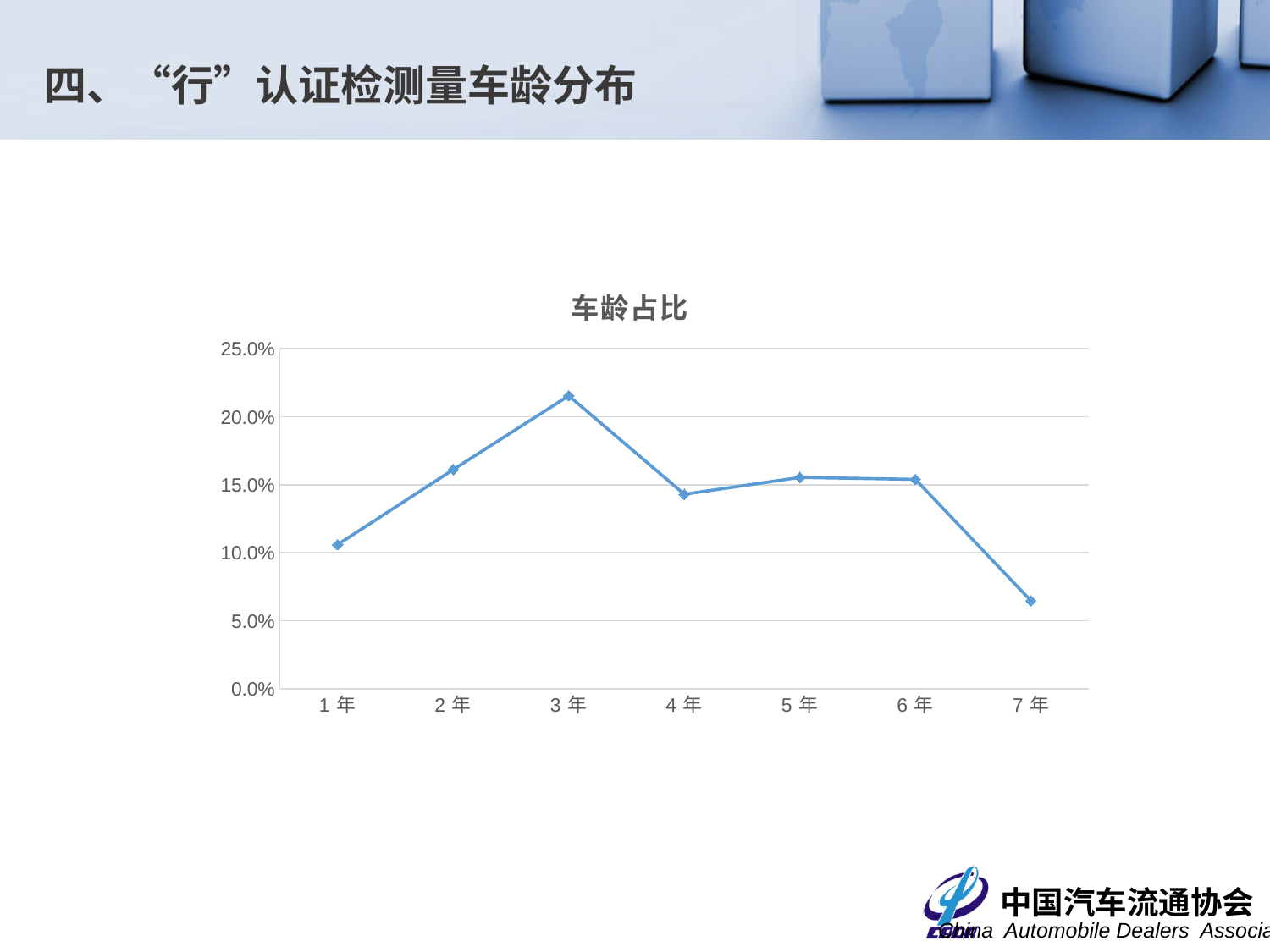

四、“行”认证检测量车龄分布

### Chart: 车龄占比

| Category | 占比 |
|---|---|
| 1年 | 0.106 |
| 2年 | 0.161140684410646 |
| 3年 | 0.215399239543726 |
| 4年 | 0.143060836501901 |
| 5年 | 0.15541825095057 |
| 6年 | 0.153973384030418 |
| 7年 | 0.0646768060836502 |